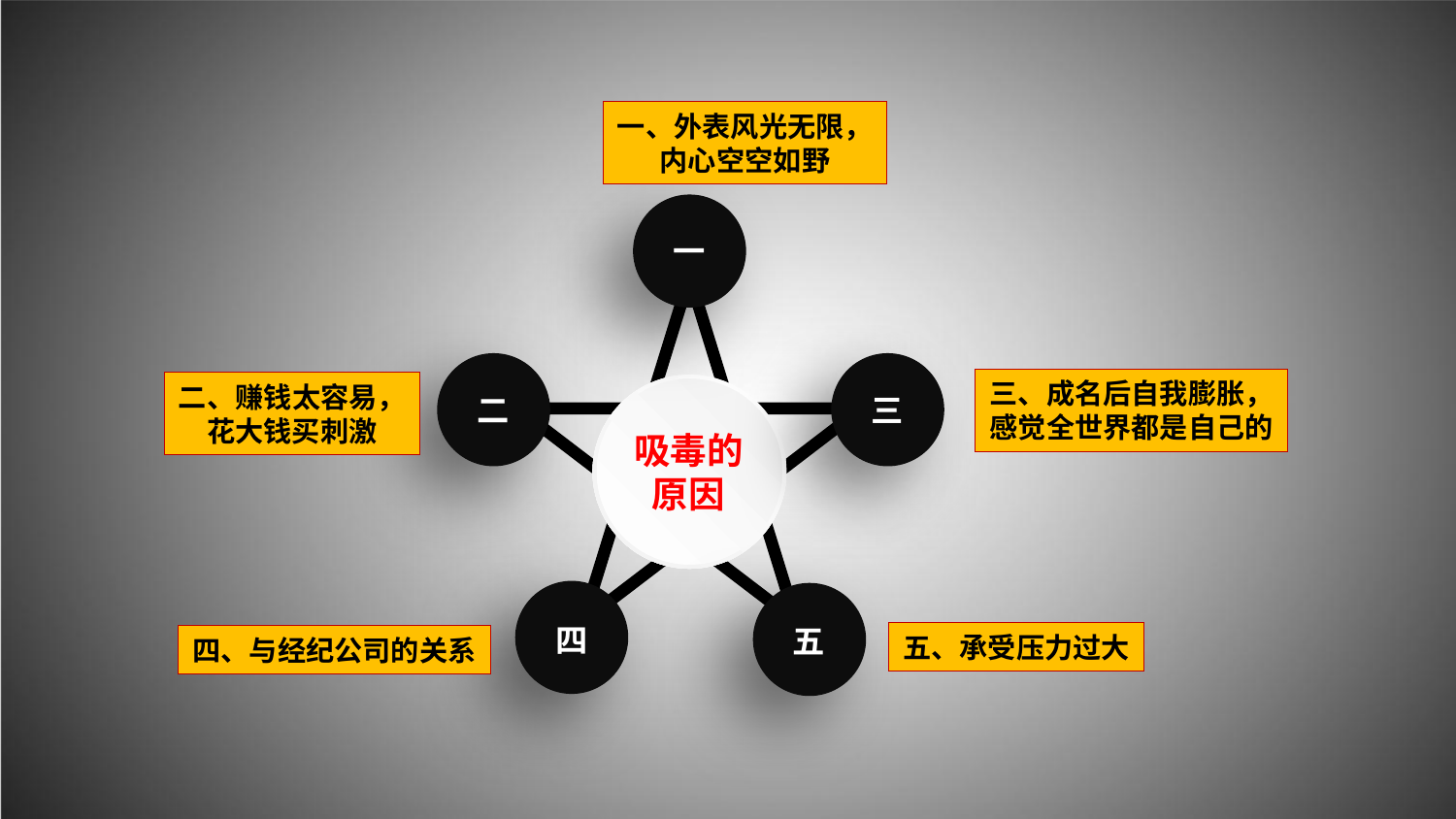

一、外表风光无限，
内心空空如野

一

三、成名后自我膨胀，
感觉全世界都是自己的
二、赚钱太容易，
花大钱买刺激

吸毒的
原因
二
三

四
五
五、承受压力过大
四、与经纪公司的关系